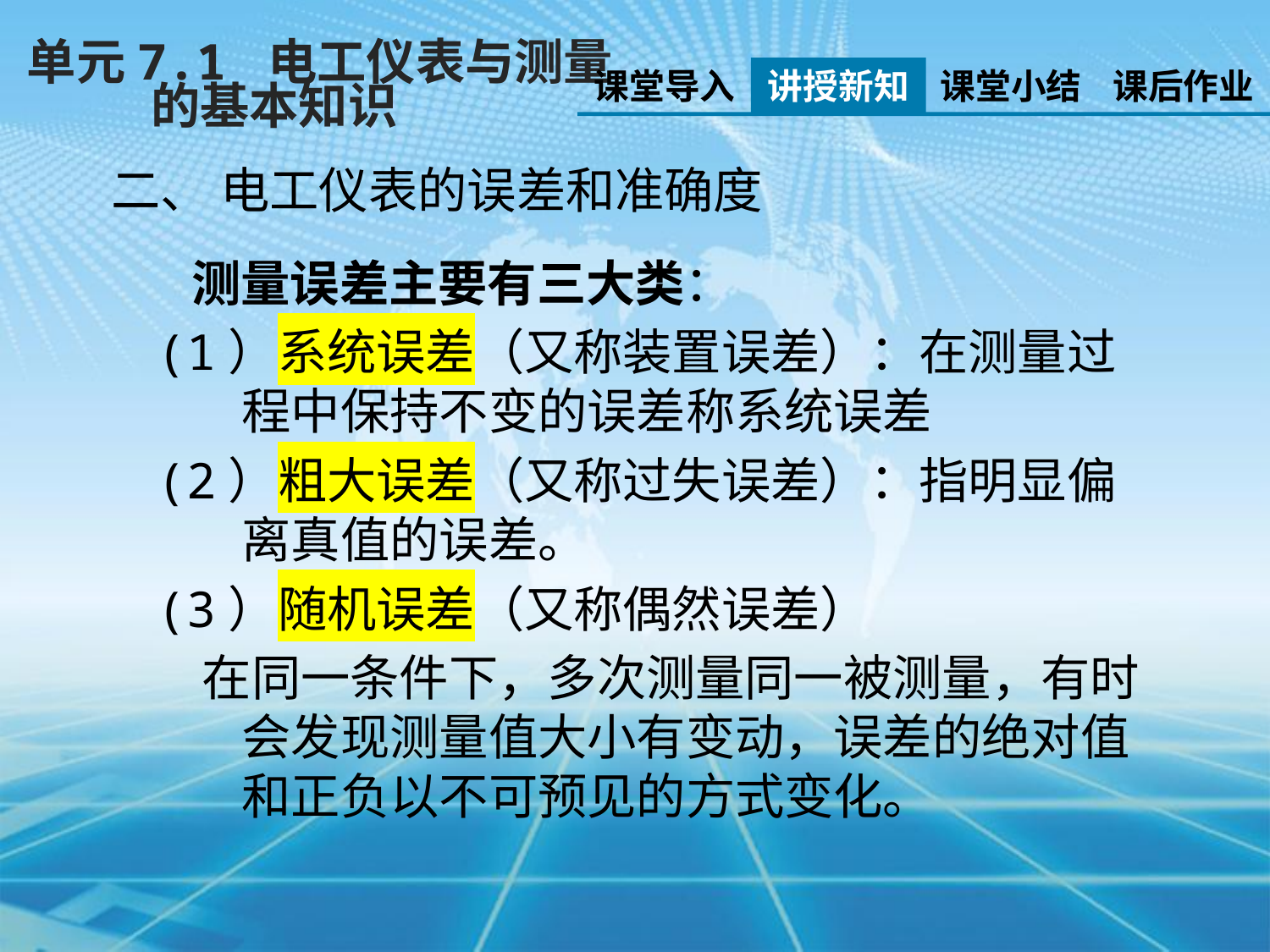

单元7.1 电工仪表与测量
          的基本知识
课堂导入
讲授新知
课堂小结
课后作业
二、 电工仪表的误差和准确度
  测量误差主要有三大类：
(1）系统误差（又称装置误差）：在测量过程中保持不变的误差称系统误差
(2）粗大误差（又称过失误差）：指明显偏离真值的误差。
(3）随机误差（又称偶然误差）
   在同一条件下，多次测量同一被测量，有时会发现测量值大小有变动，误差的绝对值和正负以不可预见的方式变化。